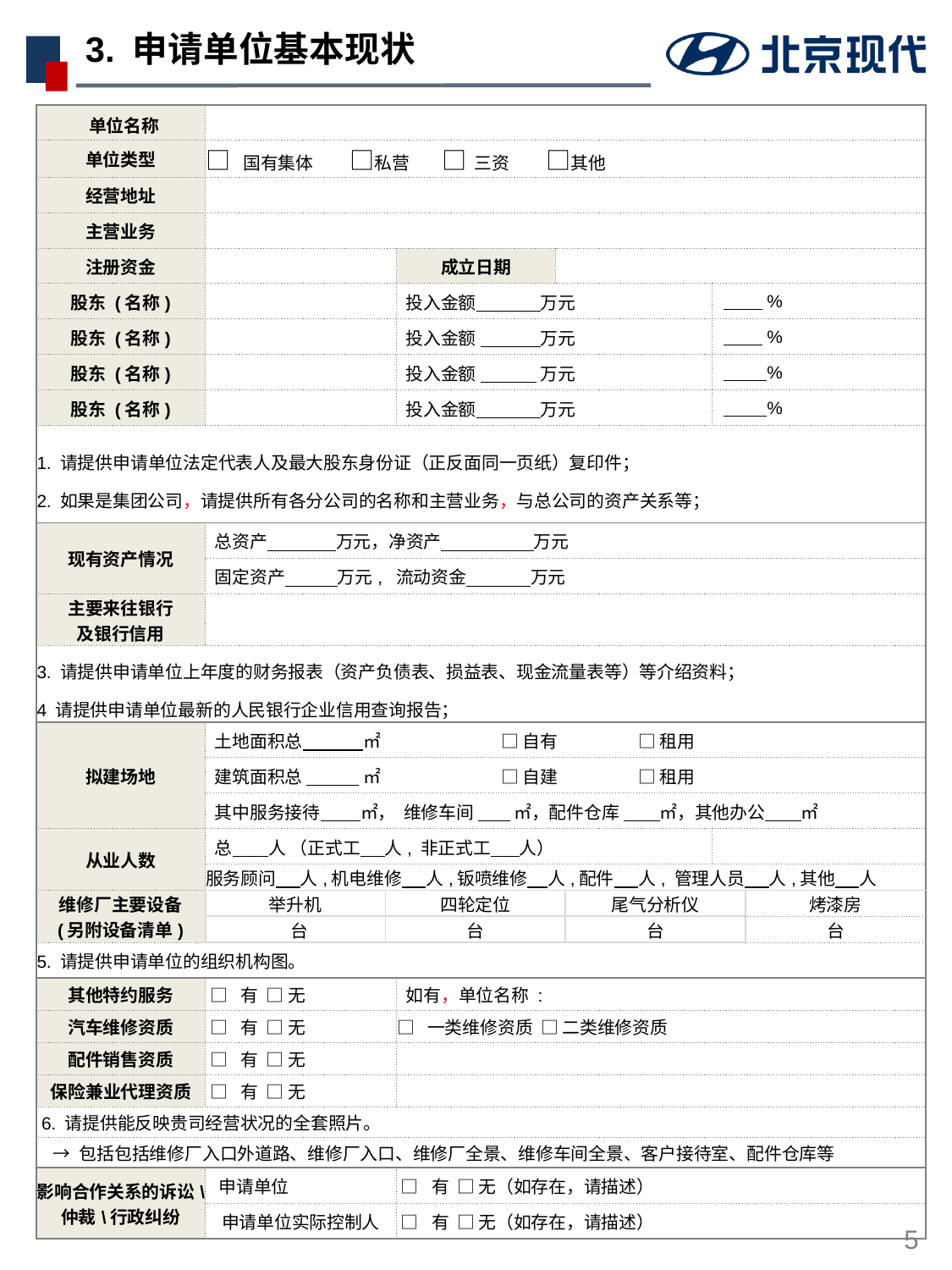

# 3. 申请单位基本现状
| 单位名称 |  |  |  |  |  |  |  |
| --- | --- | --- | --- | --- | --- | --- | --- |
| 单位类型 | □ 国有集体 □私营 □ 三资 □其他 |  |  |  |  |  |  |
| 经营地址 |  |  |  |  |  |  |  |
| 主营业务 |  |  |  |  |  |  |  |
| 注册资金 |  |  | 成立日期 |  |  |  |  |
| 股东 (名称) |  |  | 投入金额 万元 |  |  | % |  |
| 股东 (名称) |  |  | 投入金额 万元 |  |  | % |  |
| 股东 (名称) |  |  | 投入金额 万元 |  |  | % |  |
| 股东 (名称) |  |  | 投入金额 万元 |  |  | % |  |
| 请提供申请单位法定代表人及最大股东身份证（正反面同一页纸）复印件； 如果是集团公司，请提供所有各分公司的名称和主营业务，与总公司的资产关系等； |  |  |  |  |  |  |  |
| 现有资产情况 | 总资产 万元，净资产 万元 |  |  |  |  |  |  |
|  | 固定资产 万元, 流动资金 万元 |  |  |  |  |  |  |
| 主要来往银行 及银行信用 |  |  |  |  |  |  |  |
| 3. 请提供申请单位上年度的财务报表（资产负债表、损益表、现金流量表等）等介绍资料； 4 请提供申请单位最新的人民银行企业信用查询报告； |  |  |  |  |  |  |  |
| 拟建场地 | 土地面积总 ㎡ □ 自有 □ 租用 |  |  |  |  |  |  |
|  | 建筑面积总 ㎡ □ 自建 □ 租用 |  |  |  |  |  |  |
|  | 其中服务接待 ㎡， 维修车间 ㎡，配件仓库 ㎡，其他办公 ㎡ |  |  |  |  |  |  |
| 从业人数 | 总 人 （正式工 人, 非正式工 人） |  |  |  |  |  |  |
|  | 服务顾问 人,机电维修 人,钣喷维修 人,配件 人, 管理人员 人,其他 人 |  |  |  |  |  |  |
| 维修厂主要设备 (另附设备清单) | 举升机 | 四轮定位 |  |  | 尾气分析仪 |  | 烤漆房 |
|  | 台 | 台 |  |  | 台 |  | 台 |
| 5. 请提供申请单位的组织机构图。 |  |  |  |  |  |  |  |
| 其他特约服务 | □ 有 □ 无 |  | 如有，单位名称 : |  |  |  |  |
| 汽车维修资质 | □ 有 □ 无 |  | □ 一类维修资质 □ 二类维修资质 |  |  |  |  |
| 配件销售资质 | □ 有 □ 无 |  |  |  |  |  |  |
| 保险兼业代理资质 | □ 有 □ 无 |  |  |  |  |  |  |
| 6. 请提供能反映贵司经营状况的全套照片。 |  |  |  |  |  |  |  |
| → 包括包括维修厂入口外道路、维修厂入口、维修厂全景、维修车间全景、客户接待室、配件仓库等 |  |  |  |  |  |  |  |
| 影响合作关系的诉讼\仲裁\行政纠纷 | 申请单位 |  | □ 有 □ 无（如存在，请描述） |  |  |  |  |
|  | 申请单位实际控制人 |  | □ 有 □ 无（如存在，请描述） |  |  |  |  |